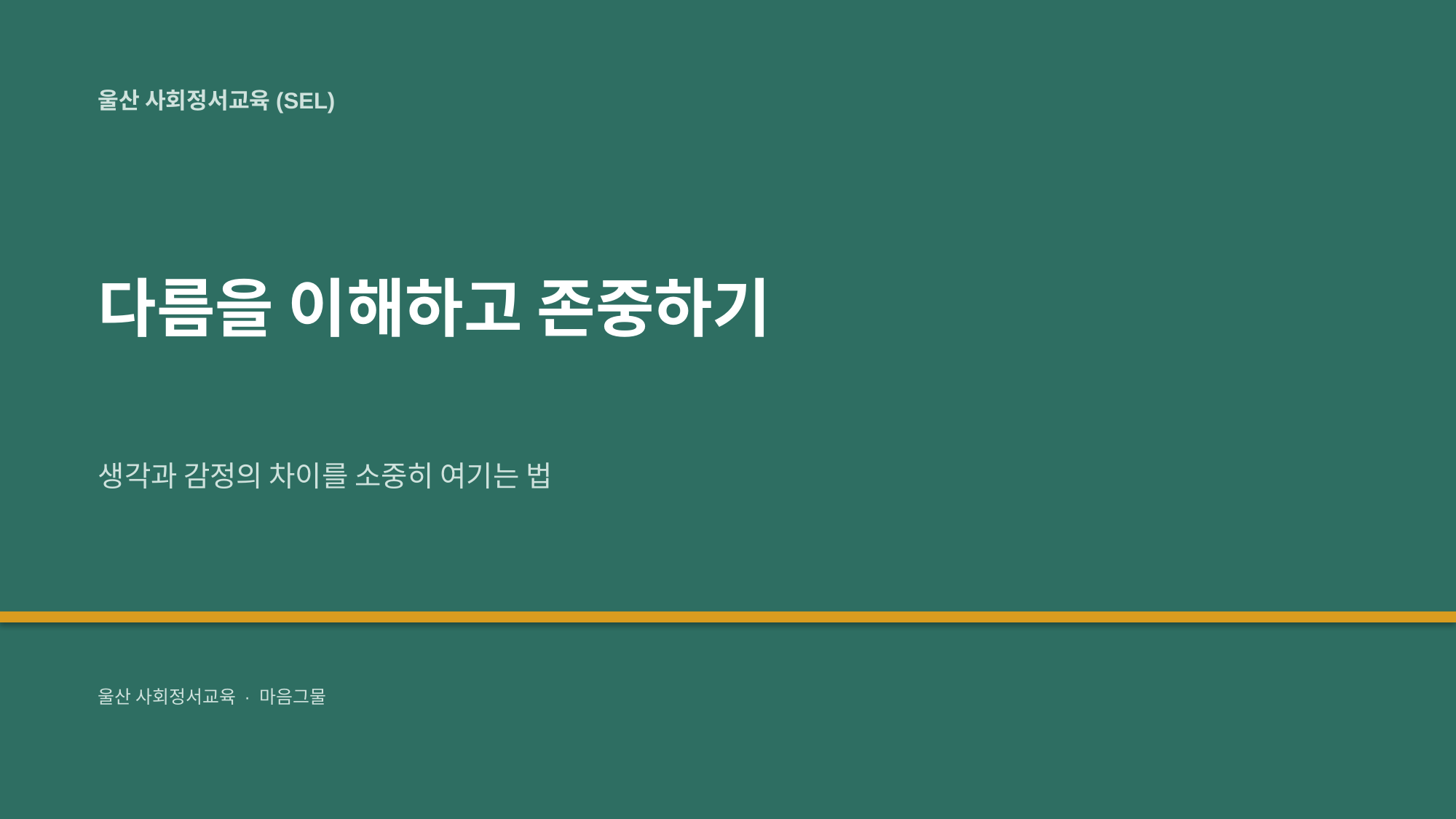

울산 사회정서교육(SEL)
다름을 이해하고 존중하기
생각과 감정의 차이를 소중히 여기는 법

울산 사회정서교육 · 마음그물